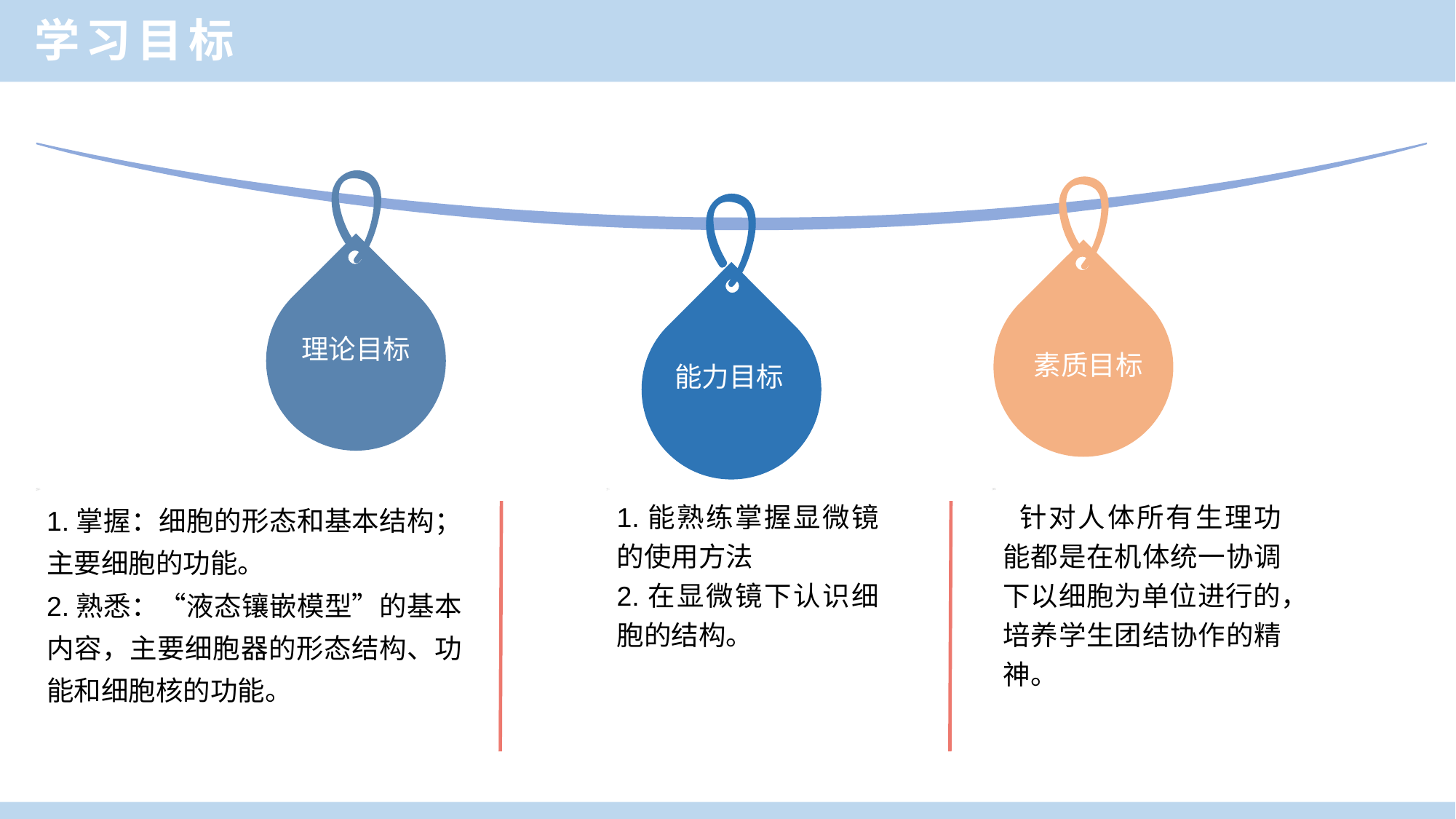

学习目标

理论目标

素质目标

能力目标
1.掌握：细胞的形态和基本结构；主要细胞的功能。
2.熟悉：“液态镶嵌模型”的基本内容，主要细胞器的形态结构、功能和细胞核的功能。
1.能熟练掌握显微镜的使用方法
2.在显微镜下认识细胞的结构。
 针对人体所有生理功能都是在机体统一协调下以细胞为单位进行的，培养学生团结协作的精神。